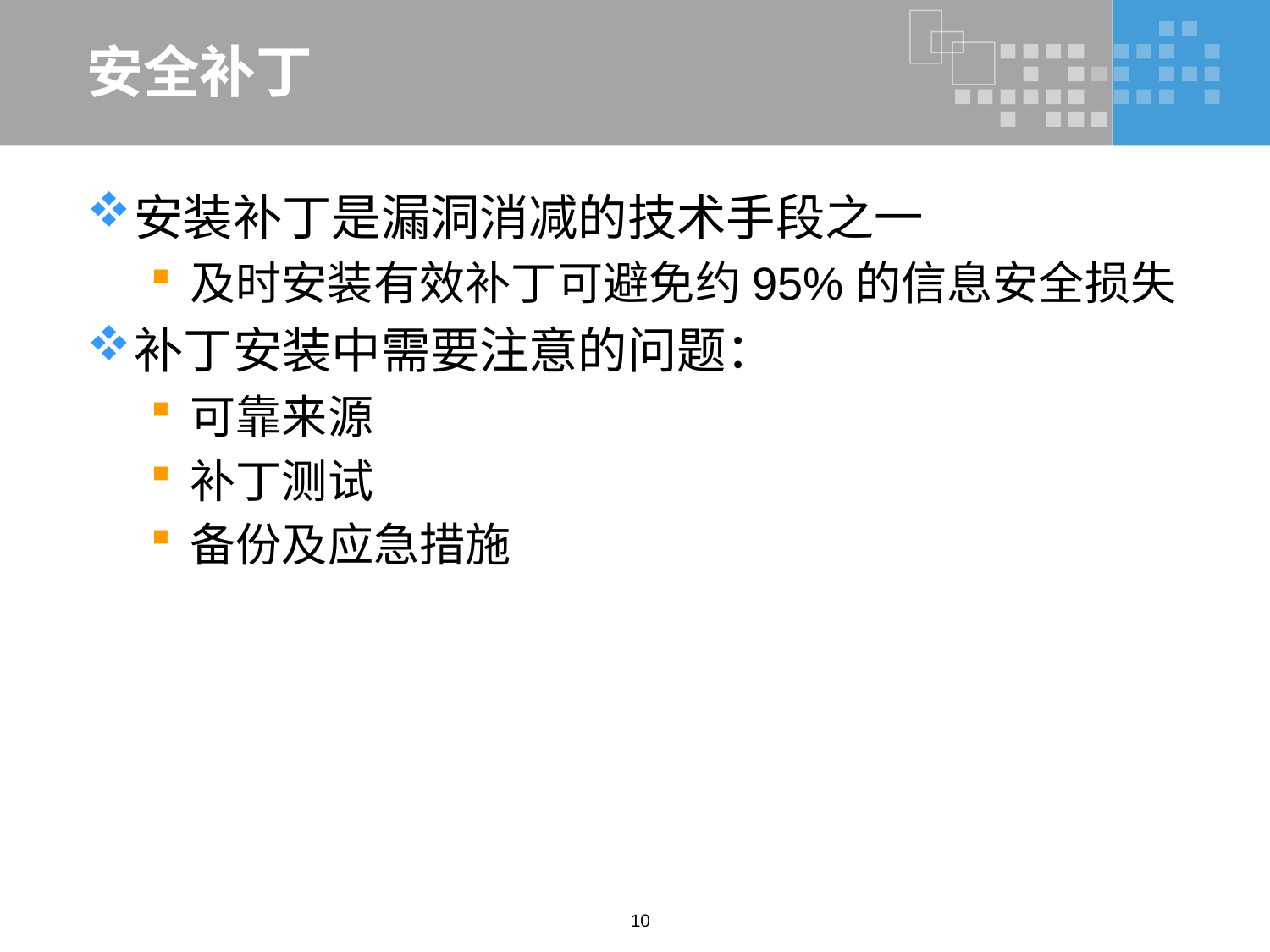

# 安全补丁
安装补丁是漏洞消减的技术手段之一
及时安装有效补丁可避免约95%的信息安全损失
补丁安装中需要注意的问题：
可靠来源
补丁测试
备份及应急措施
10